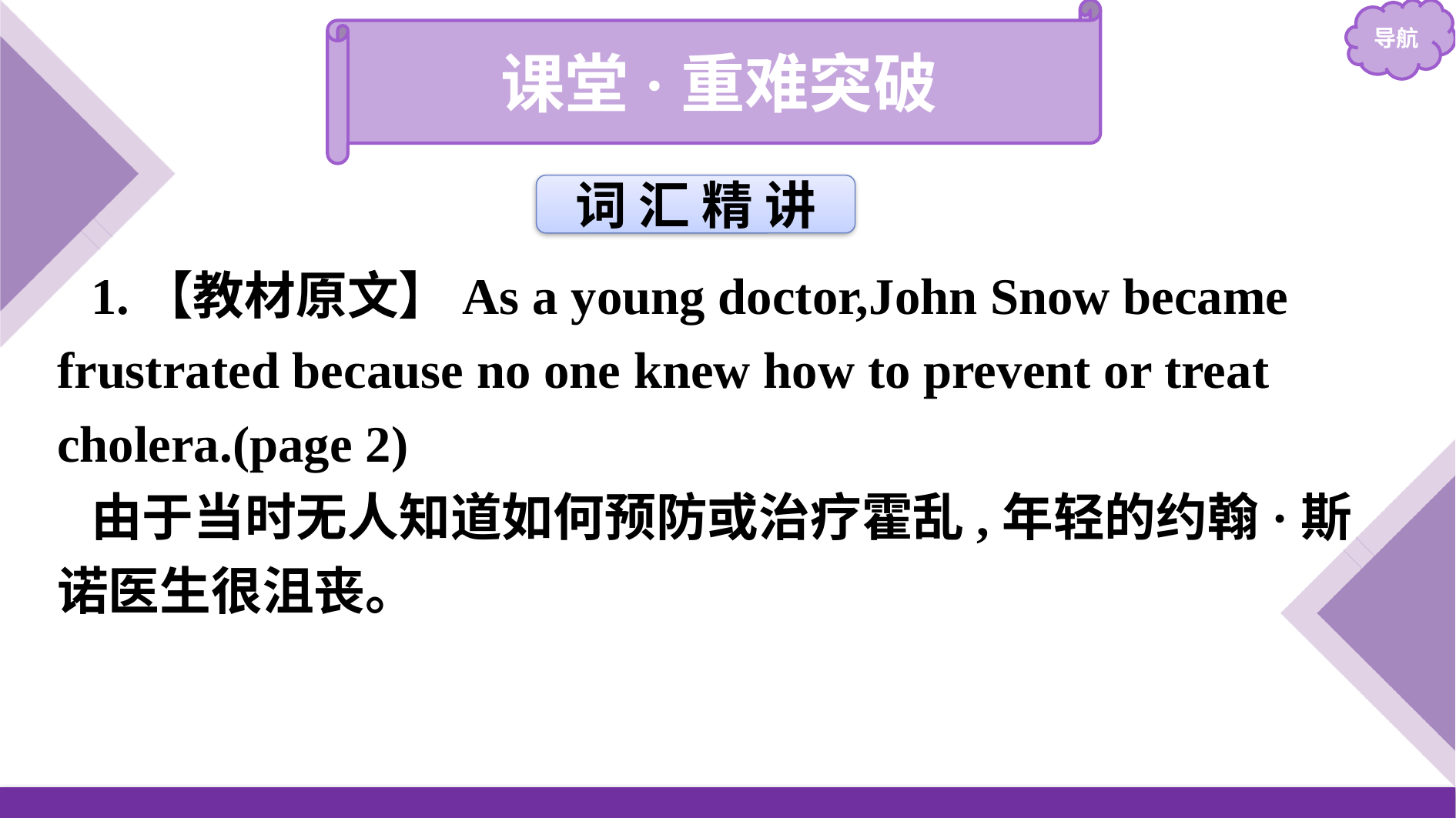

课堂·重难突破
词 汇 精 讲
1.【教材原文】As a young doctor,John Snow became frustrated because no one knew how to prevent or treat cholera.(page 2)
由于当时无人知道如何预防或治疗霍乱,年轻的约翰·斯诺医生很沮丧。